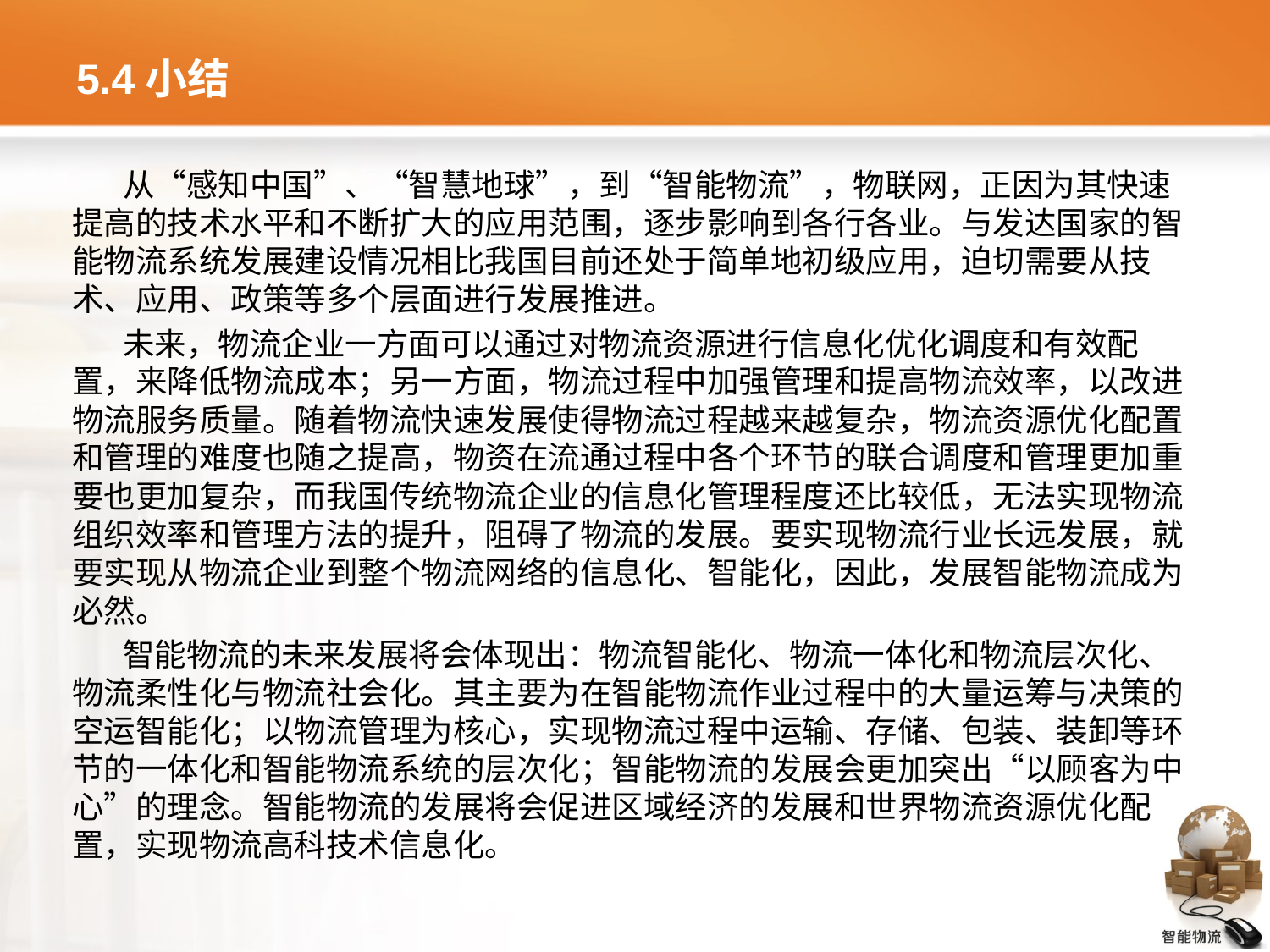

# 5.4小结
从“感知中国”、“智慧地球”，到“智能物流”，物联网，正因为其快速提高的技术水平和不断扩大的应用范围，逐步影响到各行各业。与发达国家的智能物流系统发展建设情况相比我国目前还处于简单地初级应用，迫切需要从技术、应用、政策等多个层面进行发展推进。
未来，物流企业一方面可以通过对物流资源进行信息化优化调度和有效配置，来降低物流成本；另一方面，物流过程中加强管理和提高物流效率，以改进物流服务质量。随着物流快速发展使得物流过程越来越复杂，物流资源优化配置和管理的难度也随之提高，物资在流通过程中各个环节的联合调度和管理更加重要也更加复杂，而我国传统物流企业的信息化管理程度还比较低，无法实现物流组织效率和管理方法的提升，阻碍了物流的发展。要实现物流行业长远发展，就要实现从物流企业到整个物流网络的信息化、智能化，因此，发展智能物流成为必然。
智能物流的未来发展将会体现出：物流智能化、物流一体化和物流层次化、物流柔性化与物流社会化。其主要为在智能物流作业过程中的大量运筹与决策的空运智能化；以物流管理为核心，实现物流过程中运输、存储、包装、装卸等环节的一体化和智能物流系统的层次化；智能物流的发展会更加突出“以顾客为中心”的理念。智能物流的发展将会促进区域经济的发展和世界物流资源优化配置，实现物流高科技术信息化。